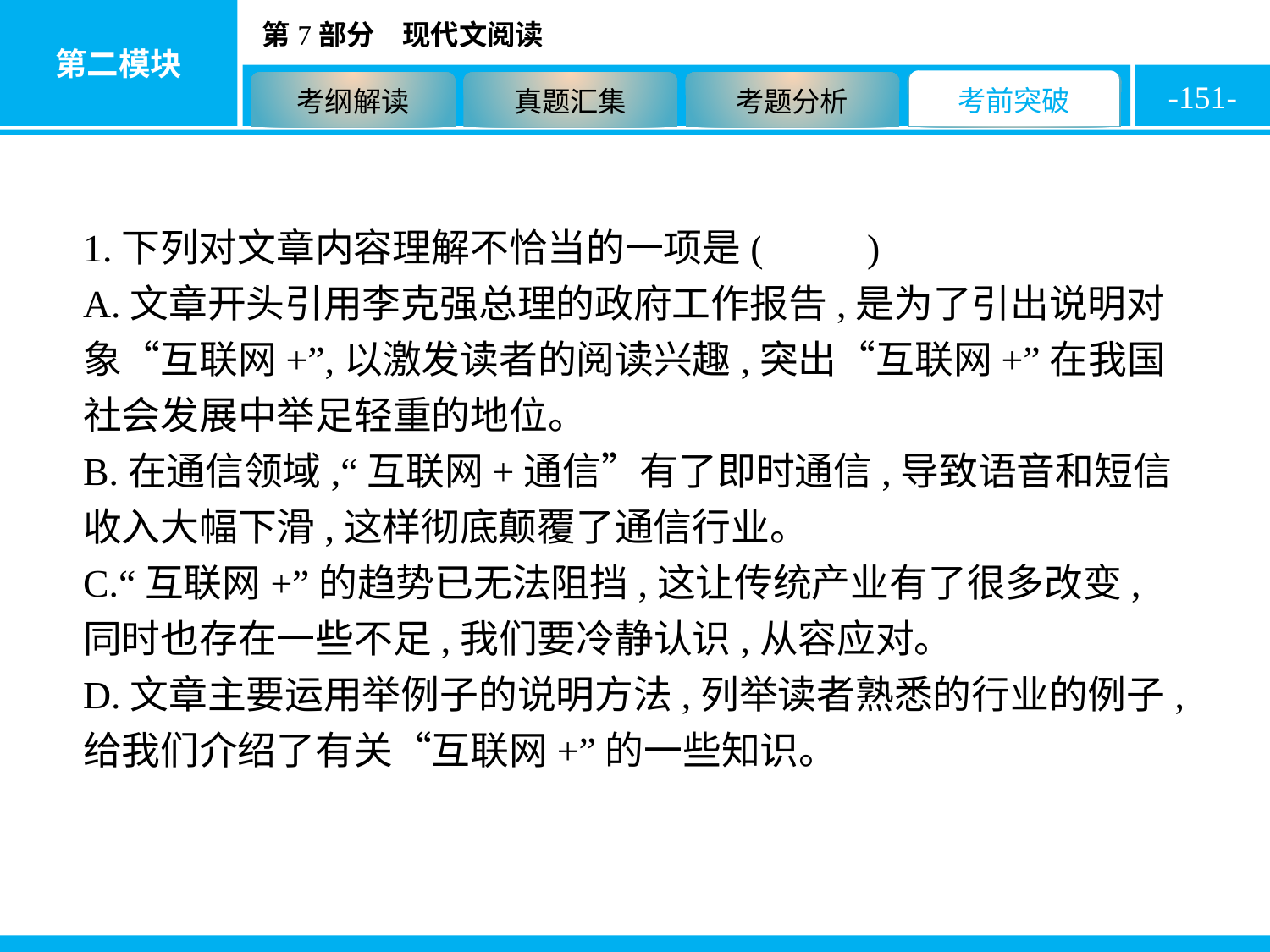

-151-
1.下列对文章内容理解不恰当的一项是(    B    )
A.文章开头引用李克强总理的政府工作报告,是为了引出说明对象“互联网+”,以激发读者的阅读兴趣,突出“互联网+”在我国社会发展中举足轻重的地位。
B.在通信领域,“互联网+通信”有了即时通信,导致语音和短信收入大幅下滑,这样彻底颠覆了通信行业。
C.“互联网+”的趋势已无法阻挡,这让传统产业有了很多改变,同时也存在一些不足,我们要冷静认识,从容应对。
D.文章主要运用举例子的说明方法,列举读者熟悉的行业的例子,给我们介绍了有关“互联网+”的一些知识。